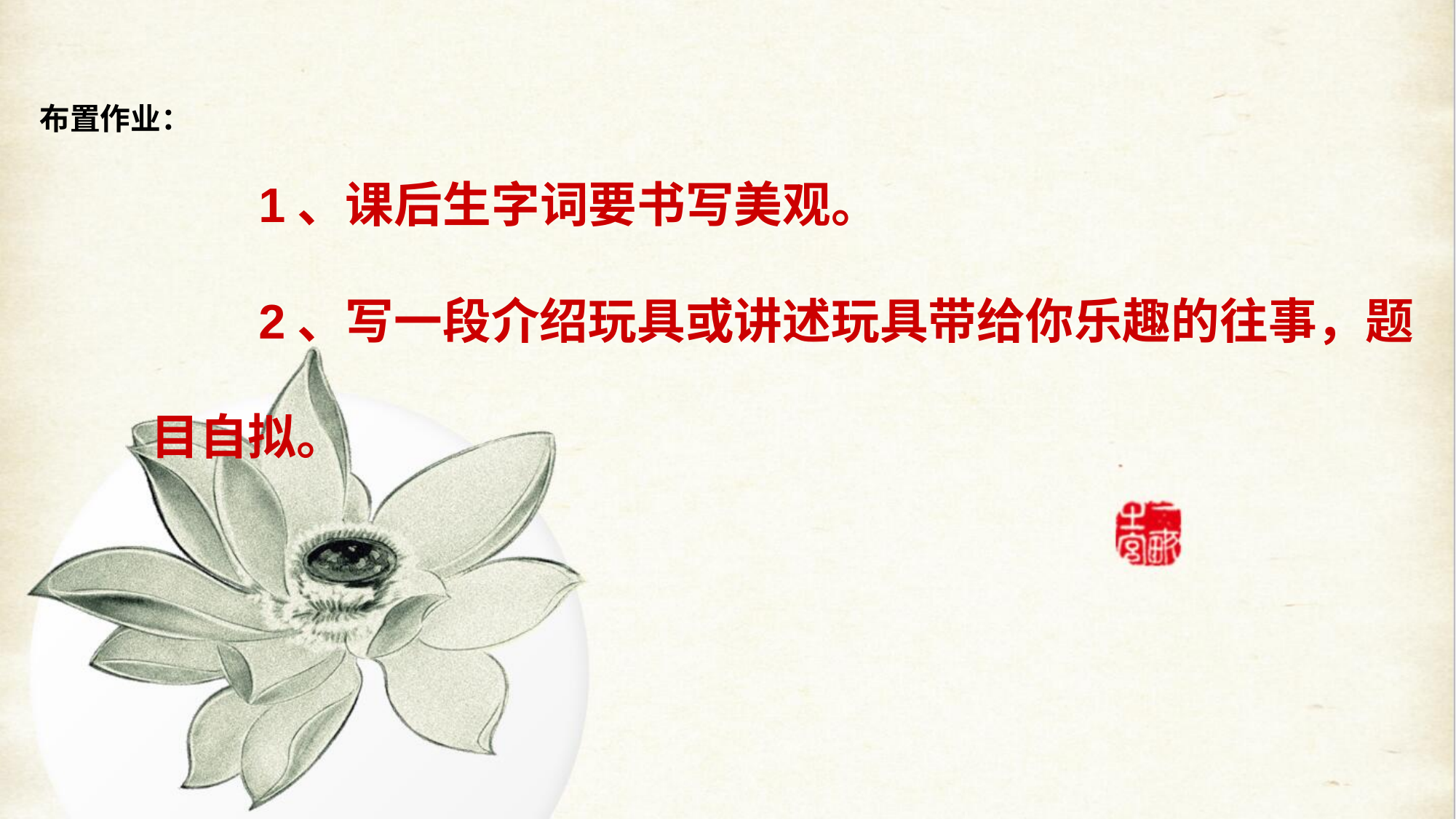

布置作业：
        1、课后生字词要书写美观。

        2、写一段介绍玩具或讲述玩具带给你乐趣的往事，题

目自拟。